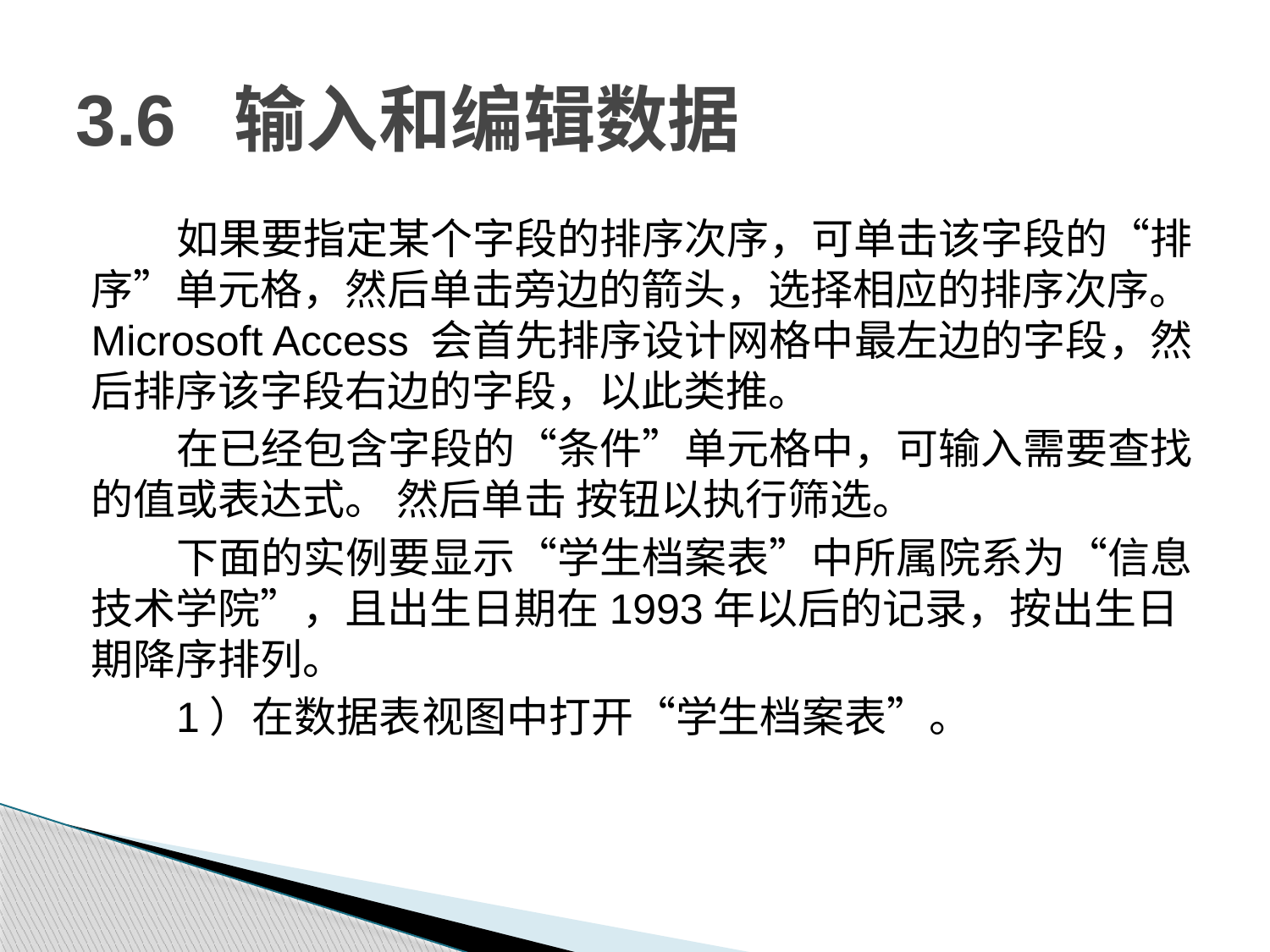

# 3.6  输入和编辑数据
如果要指定某个字段的排序次序，可单击该字段的“排序”单元格，然后单击旁边的箭头，选择相应的排序次序。Microsoft Access 会首先排序设计网格中最左边的字段，然后排序该字段右边的字段，以此类推。
在已经包含字段的“条件”单元格中，可输入需要查找的值或表达式。 然后单击 按钮以执行筛选。
下面的实例要显示“学生档案表”中所属院系为“信息技术学院”，且出生日期在1993年以后的记录，按出生日期降序排列。
1）在数据表视图中打开“学生档案表”。